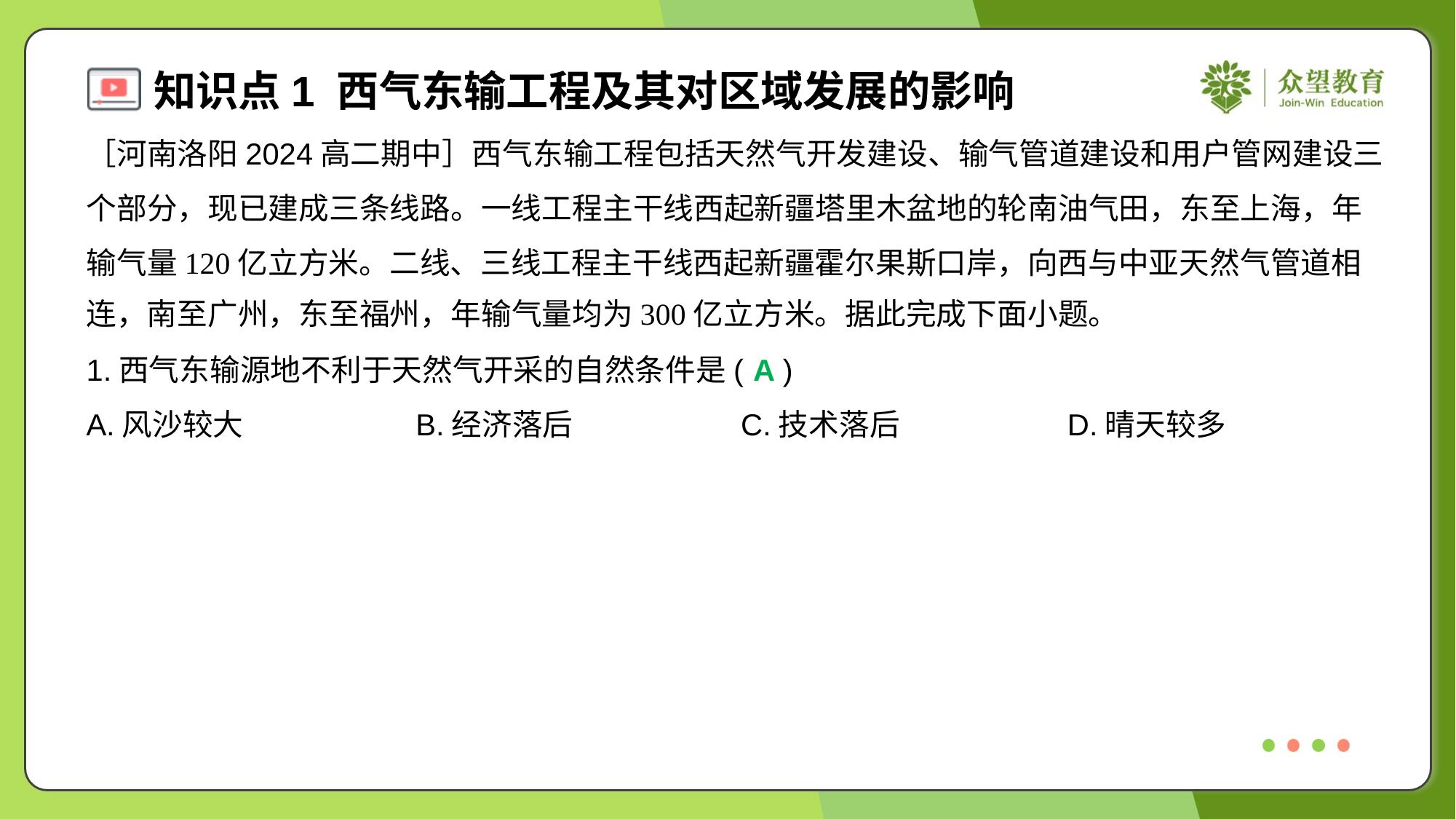

［河南洛阳2024高二期中］西气东输工程包括天然气开发建设、输气管道建设和用户管网建设三
个部分，现已建成三条线路。一线工程主干线西起新疆塔里木盆地的轮南油气田，东至上海，年
输气量120亿立方米。二线、三线工程主干线西起新疆霍尔果斯口岸，向西与中亚天然气管道相
连，南至广州，东至福州，年输气量均为300亿立方米。据此完成下面小题。
1.西气东输源地不利于天然气开采的自然条件是(     )
A
A.风沙较大	B.经济落后	C.技术落后	D.晴天较多